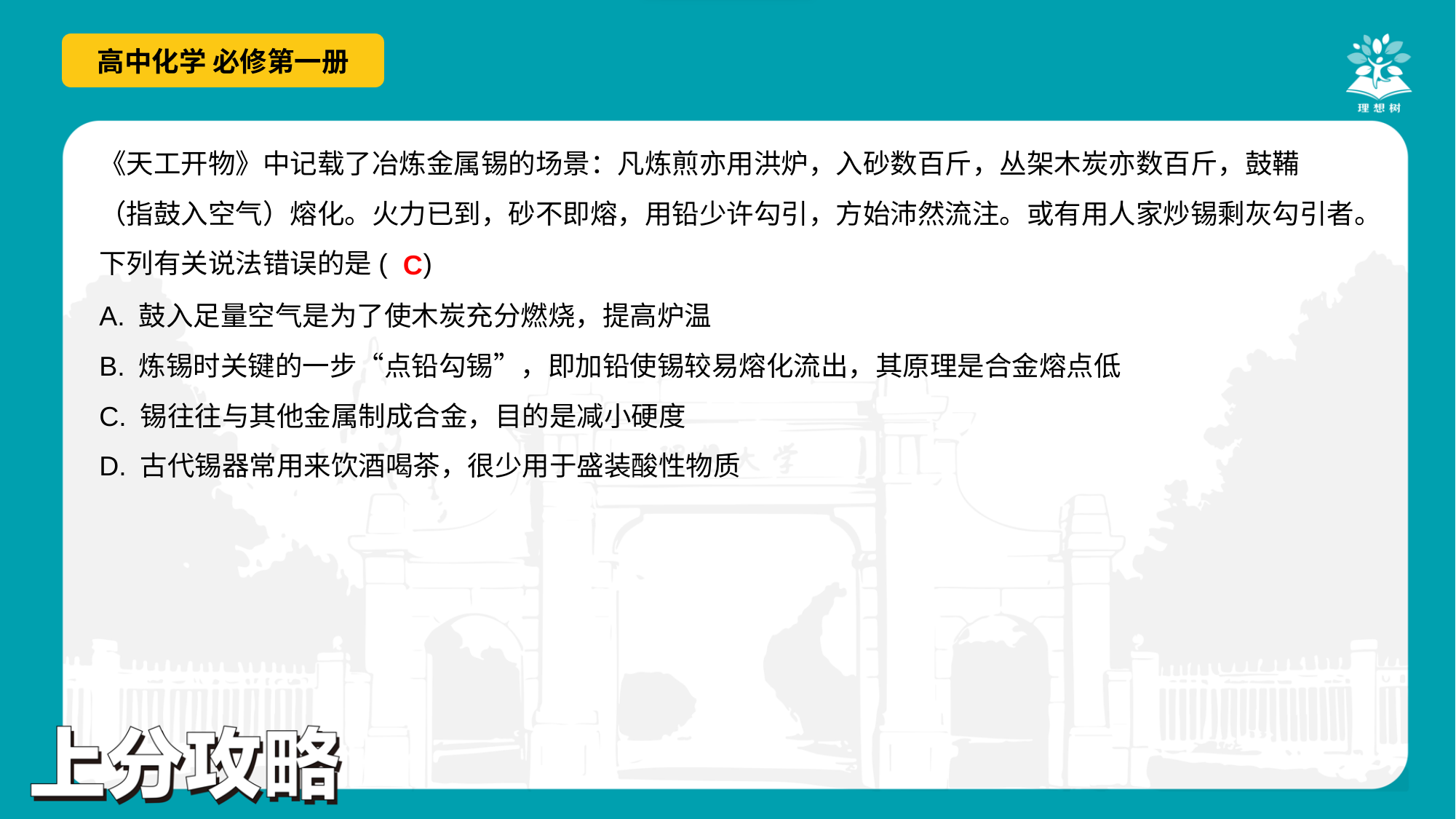

《天工开物》中记载了冶炼金属锡的场景：凡炼煎亦用洪炉，入砂数百斤，丛架木炭亦数百斤，鼓鞴
（指鼓入空气）熔化。火力已到，砂不即熔，用铅少许勾引，方始沛然流注。或有用人家炒锡剩灰勾引者。
下列有关说法错误的是(     )
C
A. 鼓入足量空气是为了使木炭充分燃烧，提高炉温
B. 炼锡时关键的一步“点铅勾锡”，即加铅使锡较易熔化流出，其原理是合金熔点低
C. 锡往往与其他金属制成合金，目的是减小硬度
D. 古代锡器常用来饮酒喝茶，很少用于盛装酸性物质